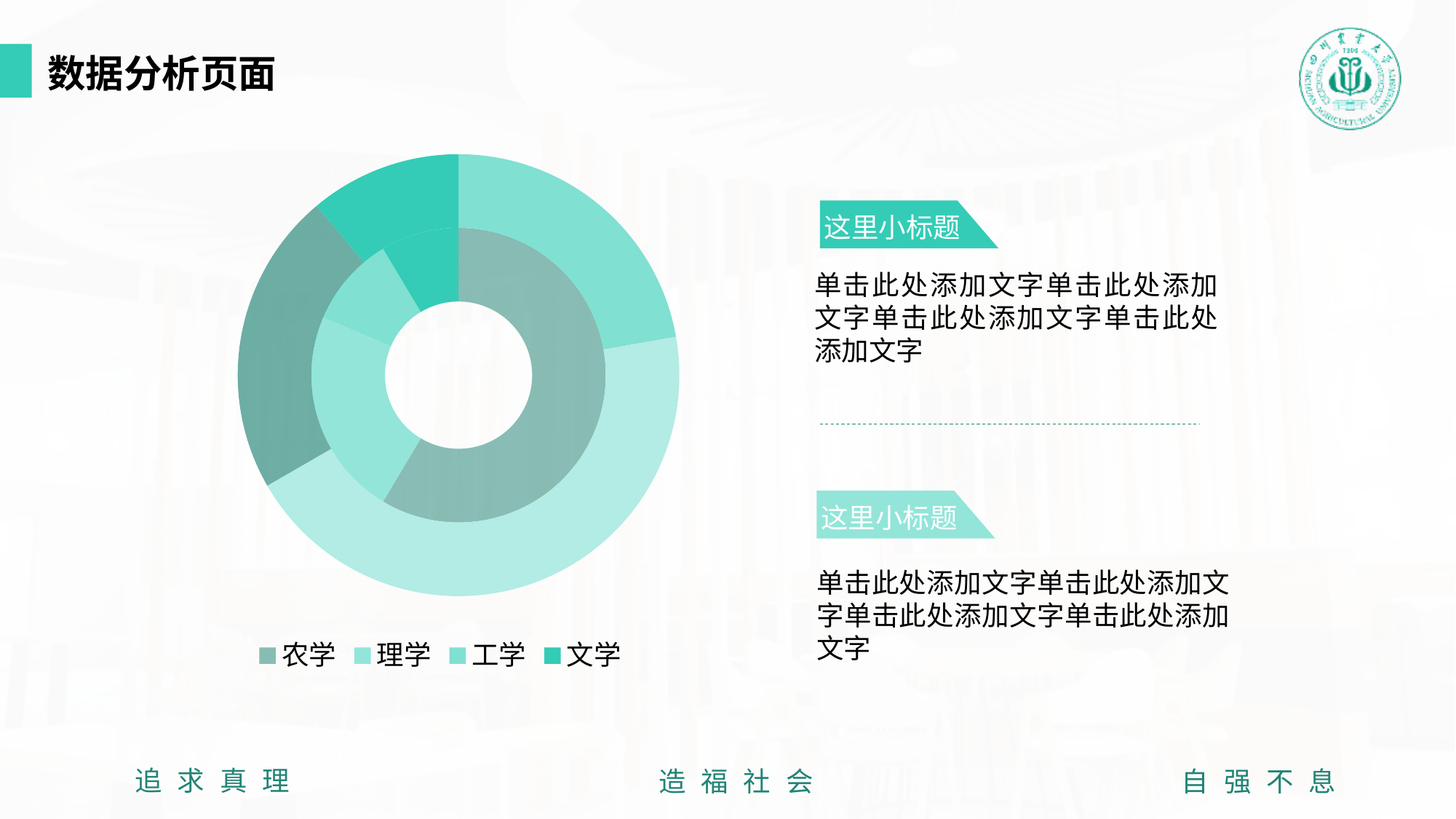

数据分析页面

### Chart

| Category | 销售额 | 销售2 |
|---|---|---|
| 农学 | 8.2 | 2.0 |
| 理学 | 3.2 | 4.0 |
| 工学 | 1.4 | 2.0 |
| 文学 | 1.2 | 1.0 |
这里小标题
单击此处添加文字单击此处添加文字单击此处添加文字单击此处添加文字

这里小标题
单击此处添加文字单击此处添加文字单击此处添加文字单击此处添加文字